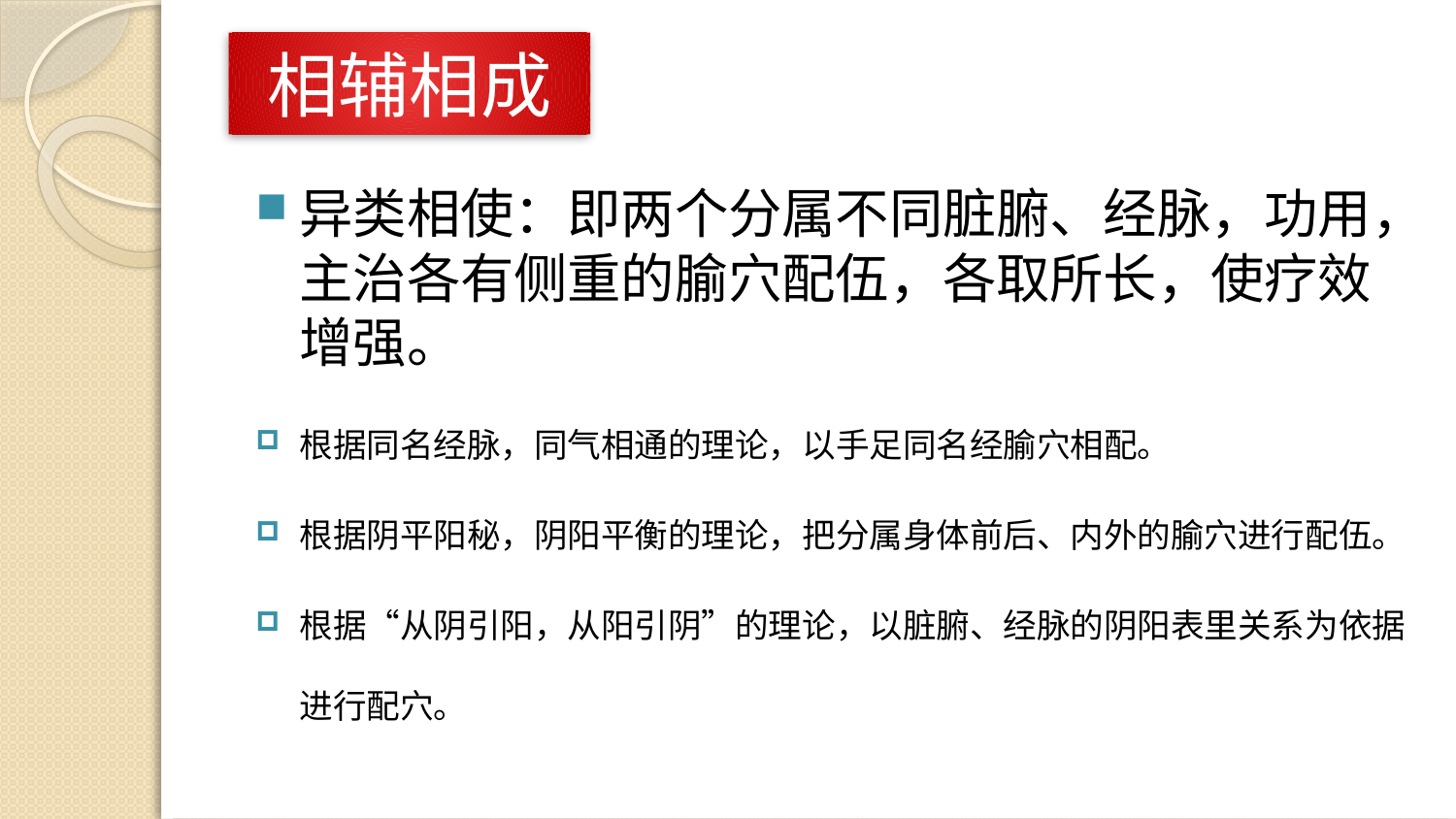

# 相辅相成
异类相使：即两个分属不同脏腑、经脉，功用，主治各有侧重的腧穴配伍，各取所长，使疗效增强。
根据同名经脉，同气相通的理论，以手足同名经腧穴相配。
根据阴平阳秘，阴阳平衡的理论，把分属身体前后、内外的腧穴进行配伍。
根据“从阴引阳，从阳引阴”的理论，以脏腑、经脉的阴阳表里关系为依据进行配穴。